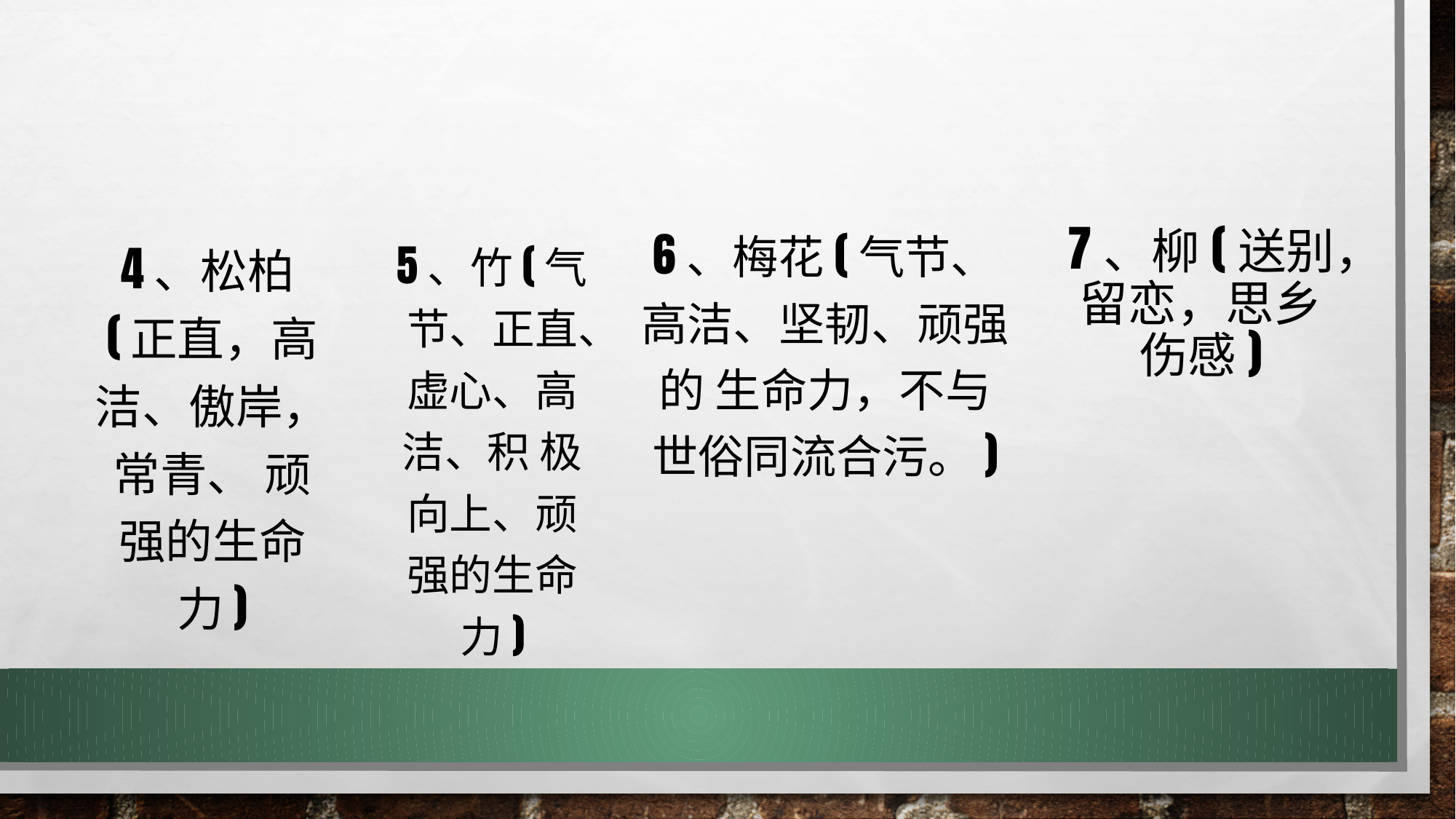

6、梅花(气节、高洁、坚韧、顽强的 生命力，不与世俗同流合污。)

4、松柏(正直，高洁、傲岸，常青、 顽强的生命力)
5、竹(气节、正直、虚心、高洁、积 极向上、顽强的生命力)

7、柳(送别，留恋，思乡伤感)